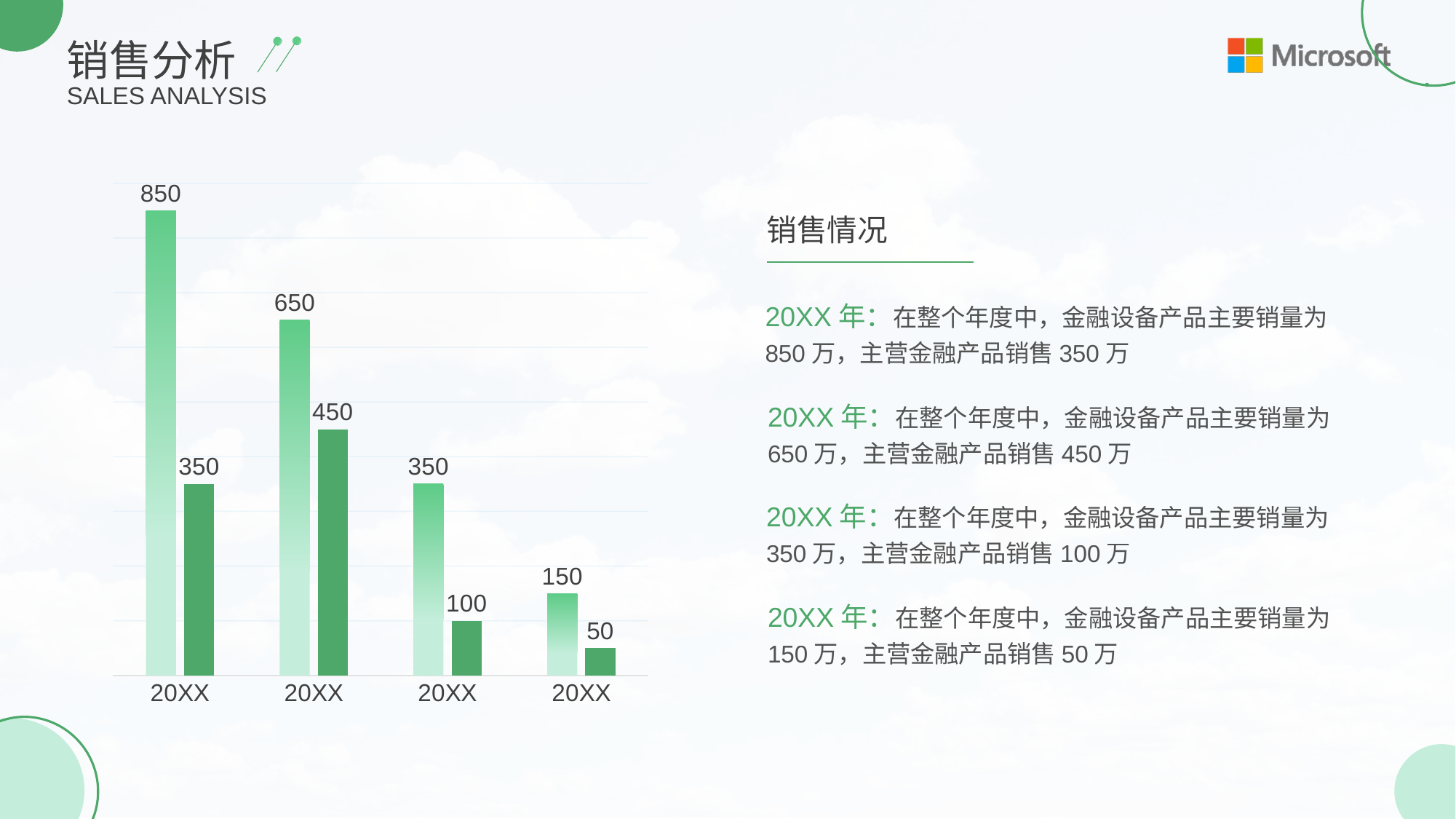

销售分析
SALES ANALYSIS

### Chart

| Category | 金融设备a产品 | 主营金融产品销售 |
|---|---|---|
| 20XX | 850.0 | 350.0 |
| 20XX | 650.0 | 450.0 |
| 20XX | 350.0 | 100.0 |
| 20XX | 150.0 | 50.0 |
销售情况
20XX年：在整个年度中，金融设备产品主要销量为850万，主营金融产品销售350万
20XX年：在整个年度中，金融设备产品主要销量为650万，主营金融产品销售450万
20XX年：在整个年度中，金融设备产品主要销量为350万，主营金融产品销售100万
20XX年：在整个年度中，金融设备产品主要销量为150万，主营金融产品销售50万